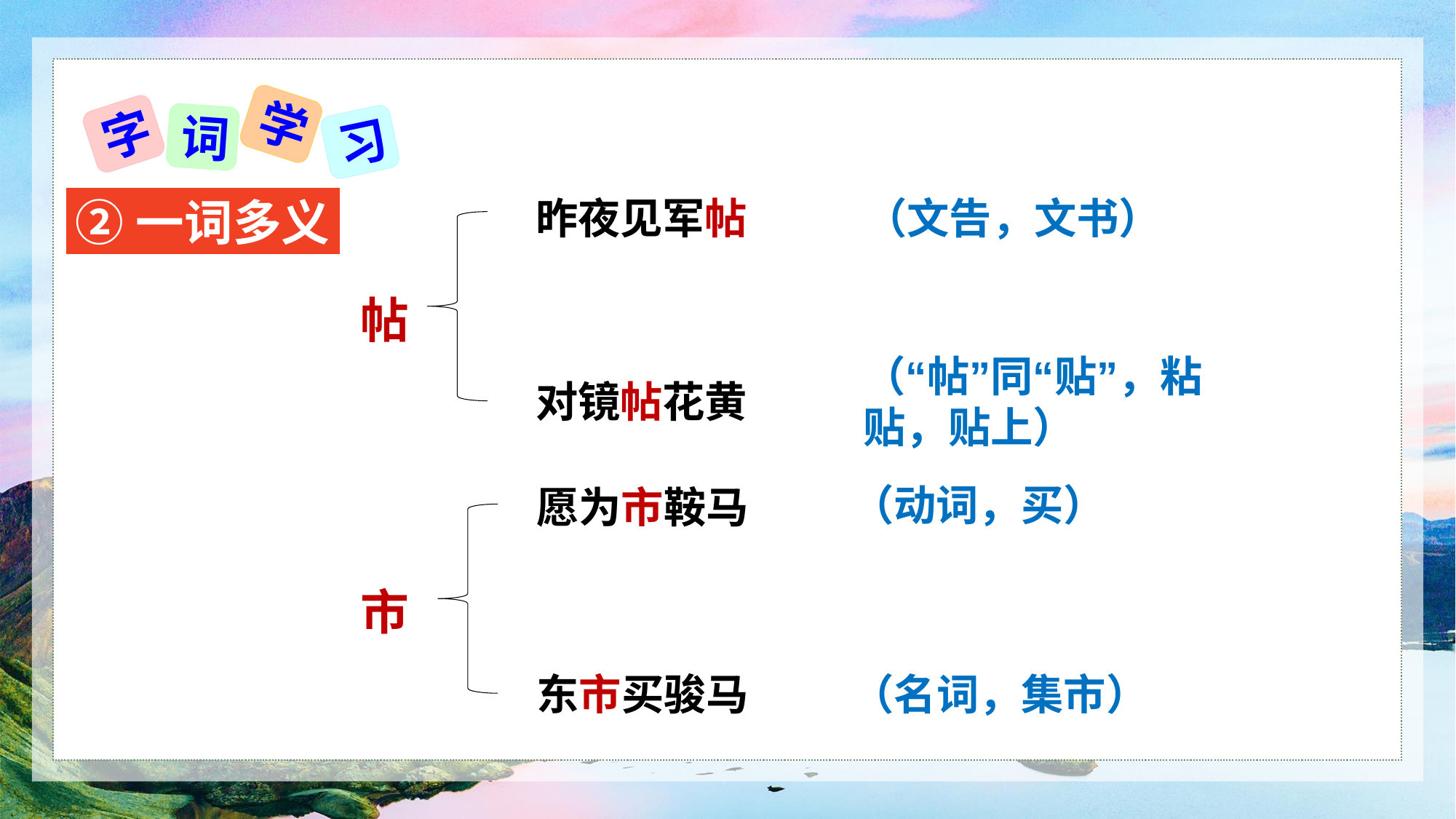

学
字
词
习
②一词多义
昨夜见军帖
（文告，文书）

帖
（“帖”同“贴”，粘贴，贴上）
对镜帖花黄
（动词，买）
愿为市鞍马

市
东市买骏马
（名词，集市）